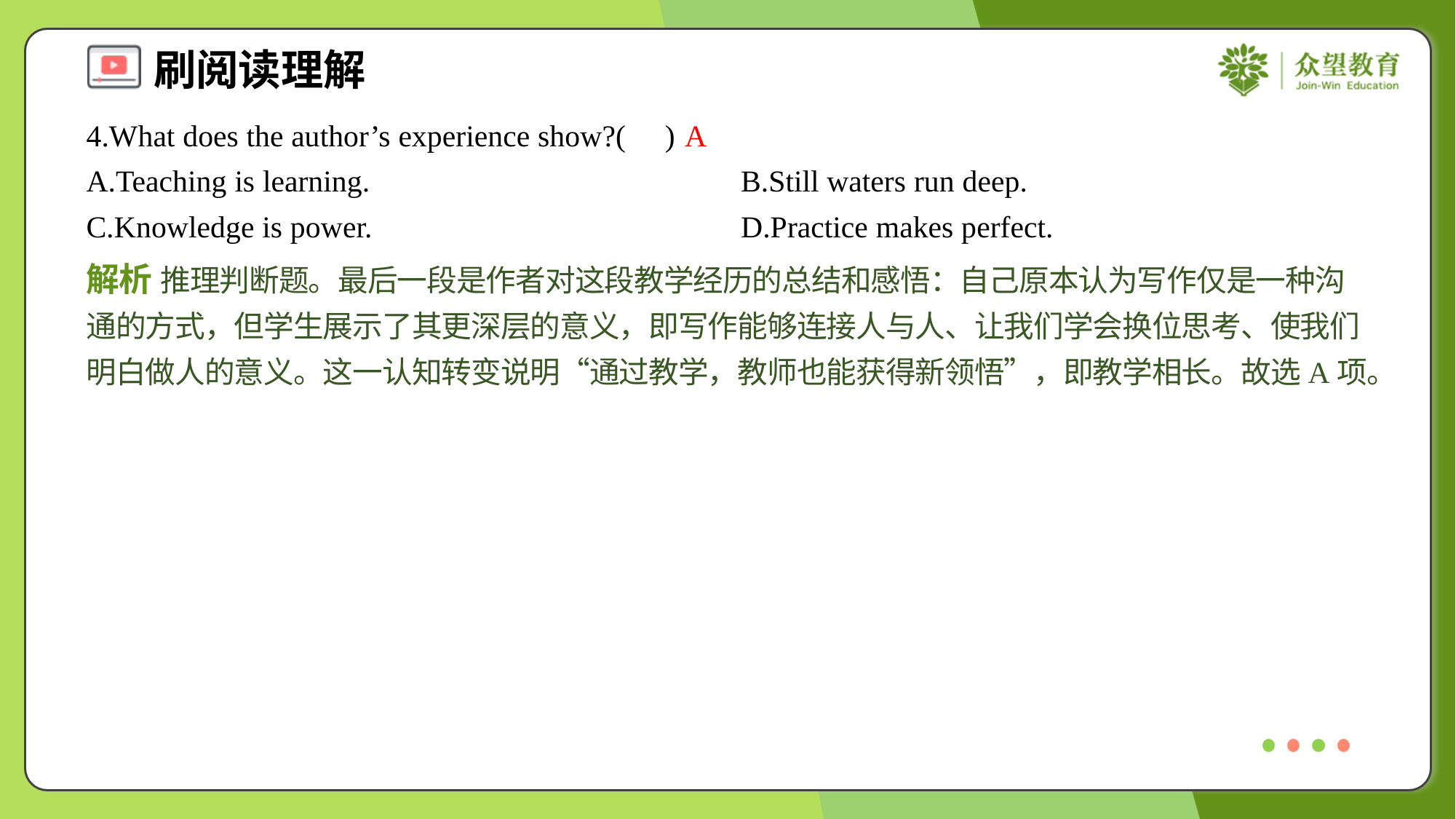

4.What does the author’s experience show?(     )
A
A.Teaching is learning.	B.Still waters run deep.
C.Knowledge is power.	D.Practice makes perfect.
解析 推理判断题。最后一段是作者对这段教学经历的总结和感悟：自己原本认为写作仅是一种沟通的方式，但学生展示了其更深层的意义，即写作能够连接人与人、让我们学会换位思考、使我们明白做人的意义。这一认知转变说明“通过教学，教师也能获得新领悟”，即教学相长。故选A项。